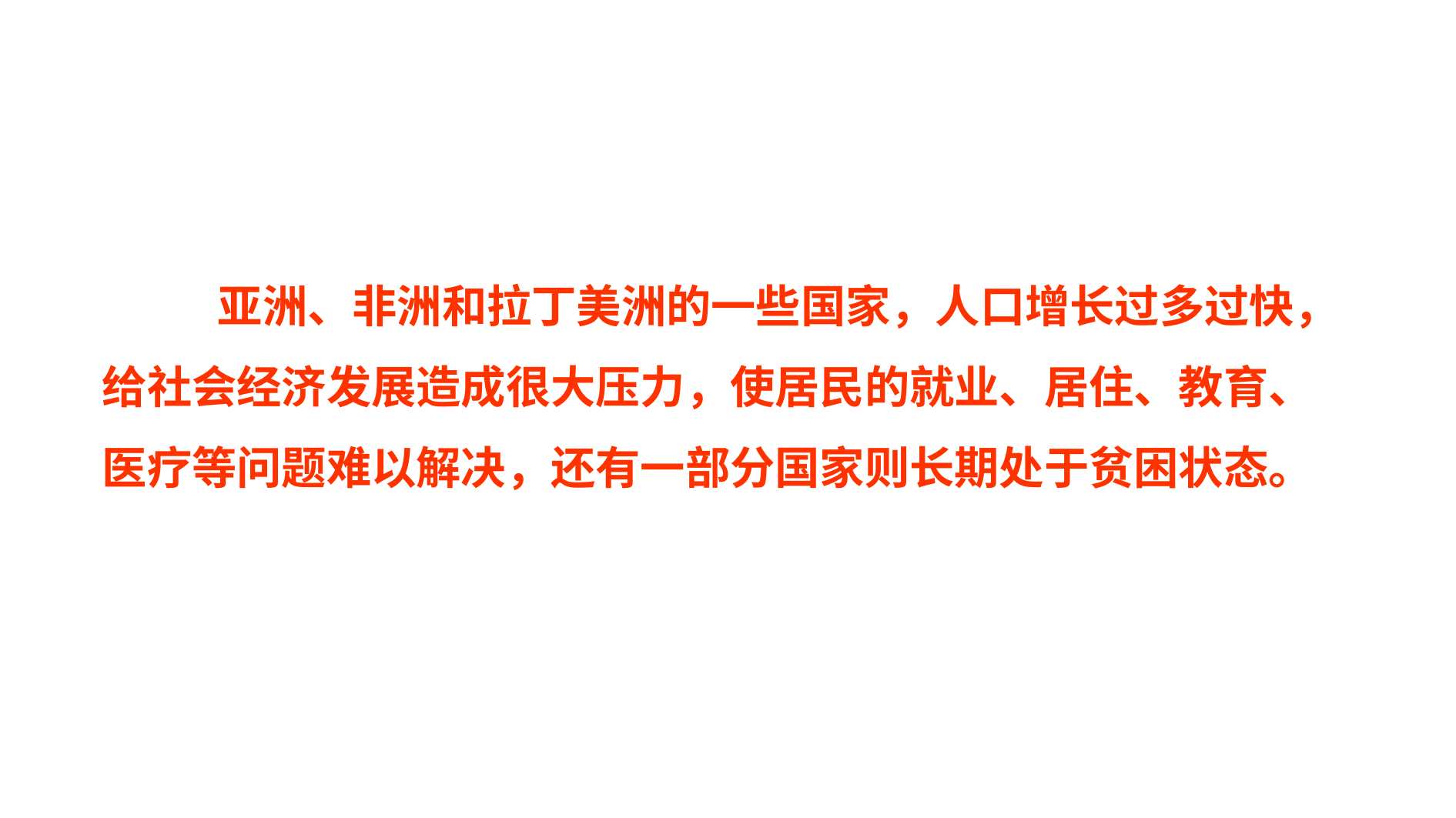

亚洲、非洲和拉丁美洲的一些国家，人口增长过多过快，给社会经济发展造成很大压力，使居民的就业、居住、教育、医疗等问题难以解决，还有一部分国家则长期处于贫困状态。